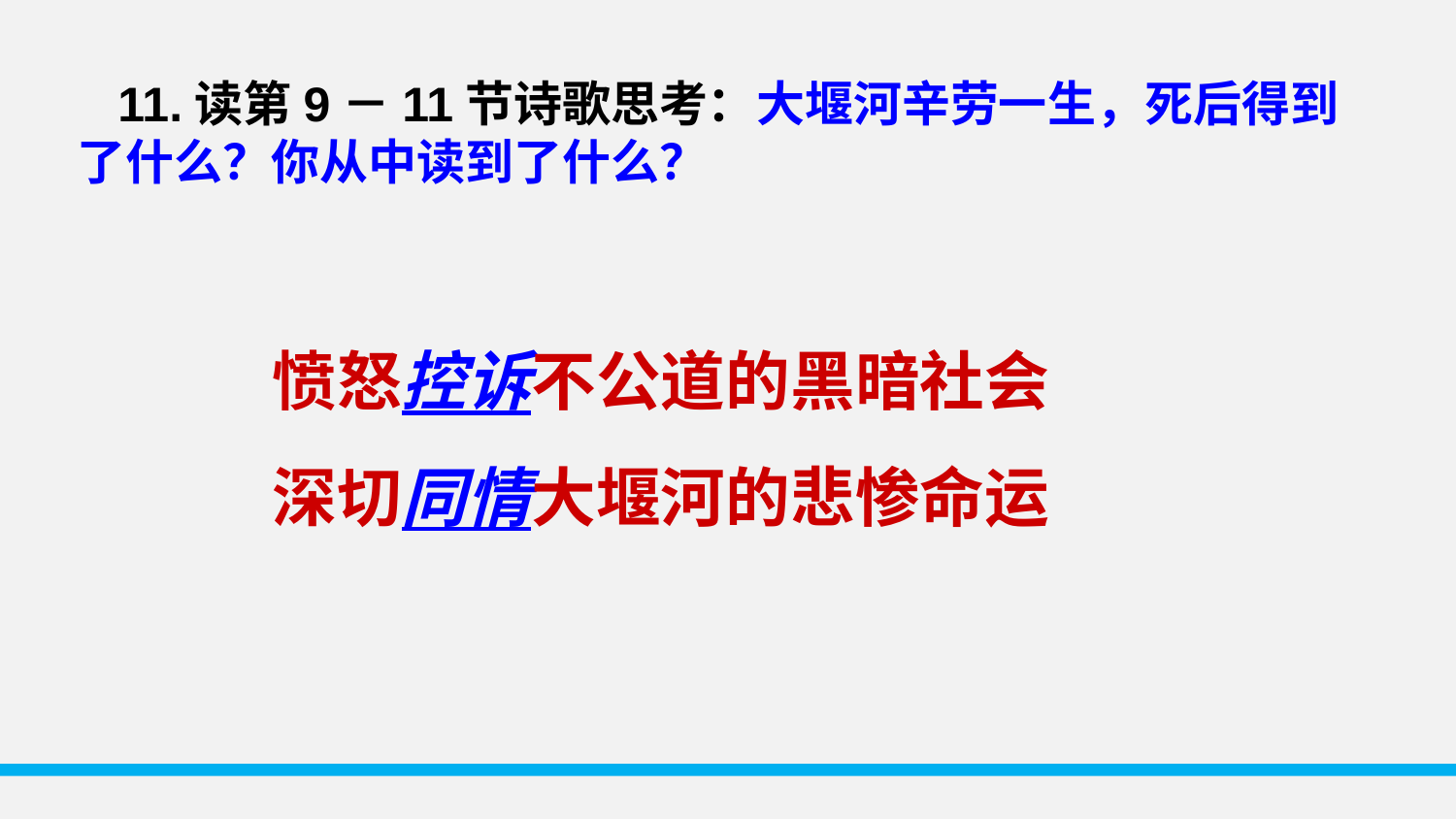

11.读第9－11节诗歌思考：大堰河辛劳一生，死后得到了什么？你从中读到了什么？
愤怒控诉不公道的黑暗社会
深切同情大堰河的悲惨命运